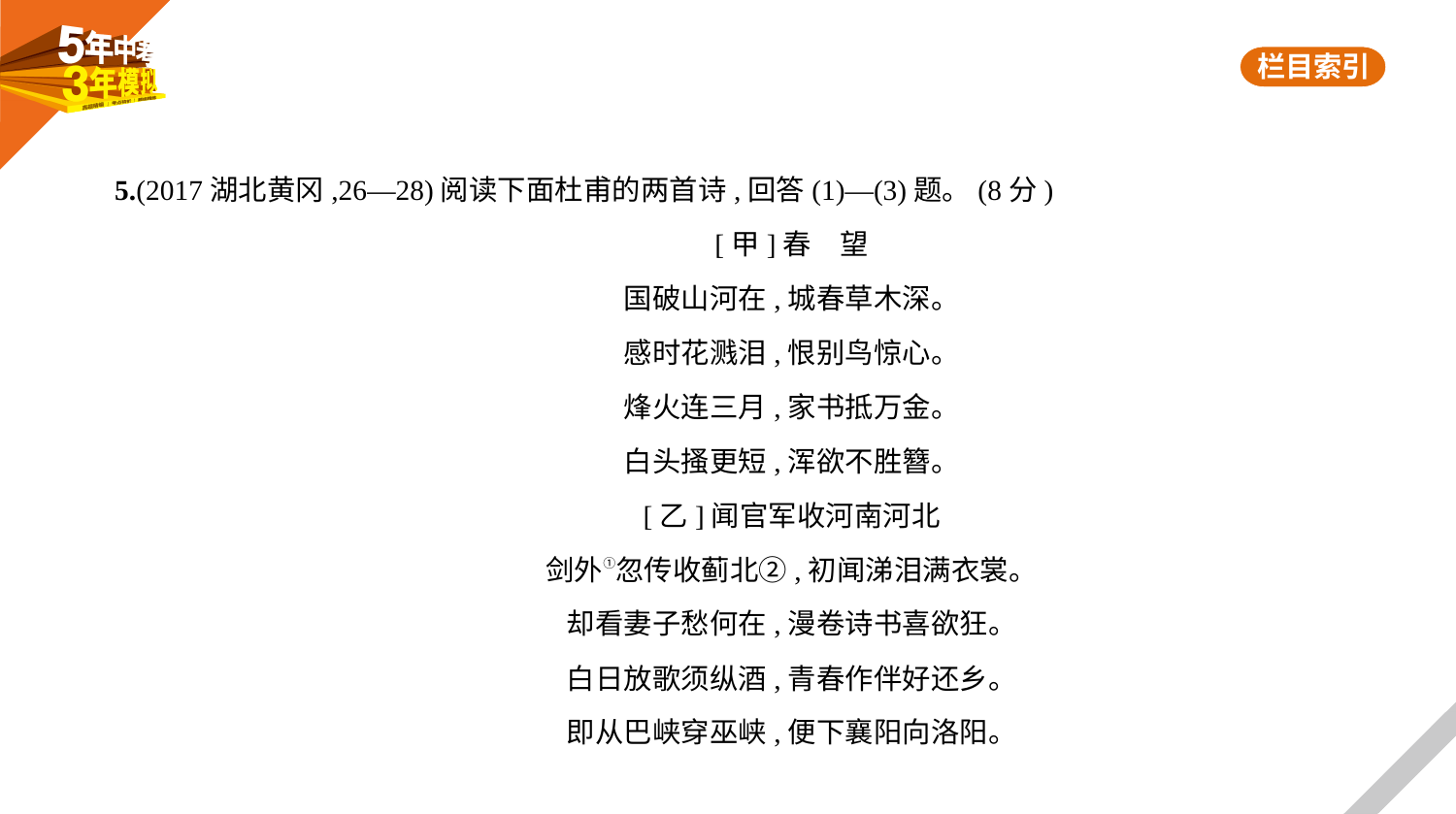

5.(2017湖北黄冈,26—28)阅读下面杜甫的两首诗,回答(1)—(3)题。(8分)
[甲]春　望
国破山河在,城春草木深。
感时花溅泪,恨别鸟惊心。
烽火连三月,家书抵万金。
白头搔更短,浑欲不胜簪。
[乙]闻官军收河南河北
剑外①忽传收蓟北②,初闻涕泪满衣裳。
却看妻子愁何在,漫卷诗书喜欲狂。
白日放歌须纵酒,青春作伴好还乡。
即从巴峡穿巫峡,便下襄阳向洛阳。